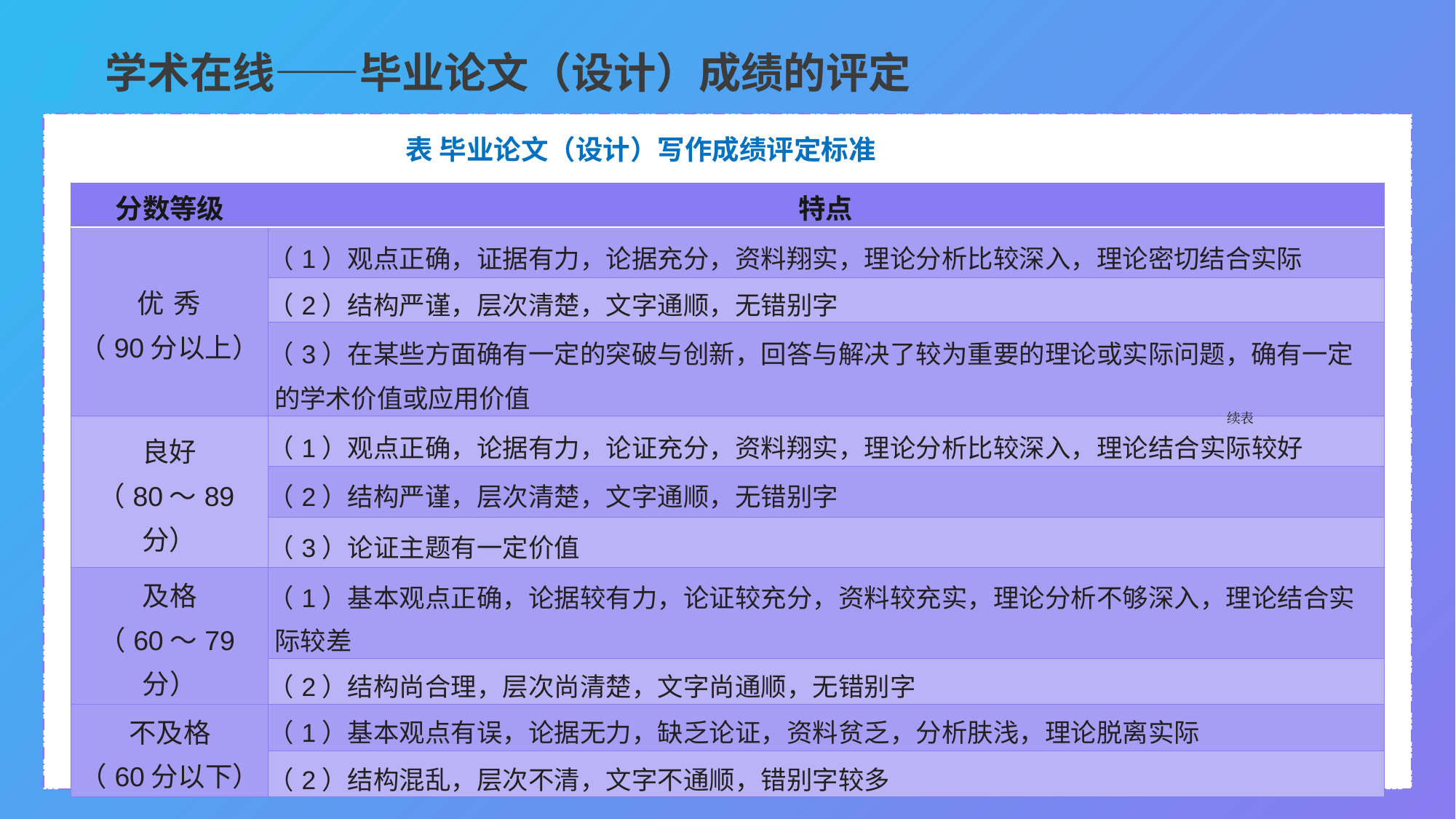

学术在线——毕业论文（设计）成绩的评定

表 毕业论文（设计）写作成绩评定标准
| 分数等级 | 特点 |
| --- | --- |
| 优秀 （90分以上） | （1）观点正确，证据有力，论据充分，资料翔实，理论分析比较深入，理论密切结合实际 |
|  | （2）结构严谨，层次清楚，文字通顺，无错别字 |
|  | （3）在某些方面确有一定的突破与创新，回答与解决了较为重要的理论或实际问题，确有一定的学术价值或应用价值 |
| 良好 （80～89分） | （1）观点正确，论据有力，论证充分，资料翔实，理论分析比较深入，理论结合实际较好 |
|  | （2）结构严谨，层次清楚，文字通顺，无错别字 |
|  | （3）论证主题有一定价值 |
| 及格 （60～79分） | （1）基本观点正确，论据较有力，论证较充分，资料较充实，理论分析不够深入，理论结合实际较差 |
|  | （2）结构尚合理，层次尚清楚，文字尚通顺，无错别字 |
| 不及格 （60分以下） | （1）基本观点有误，论据无力，缺乏论证，资料贫乏，分析肤浅，理论脱离实际 |
|  | （2）结构混乱，层次不清，文字不通顺，错别字较多 |
续表